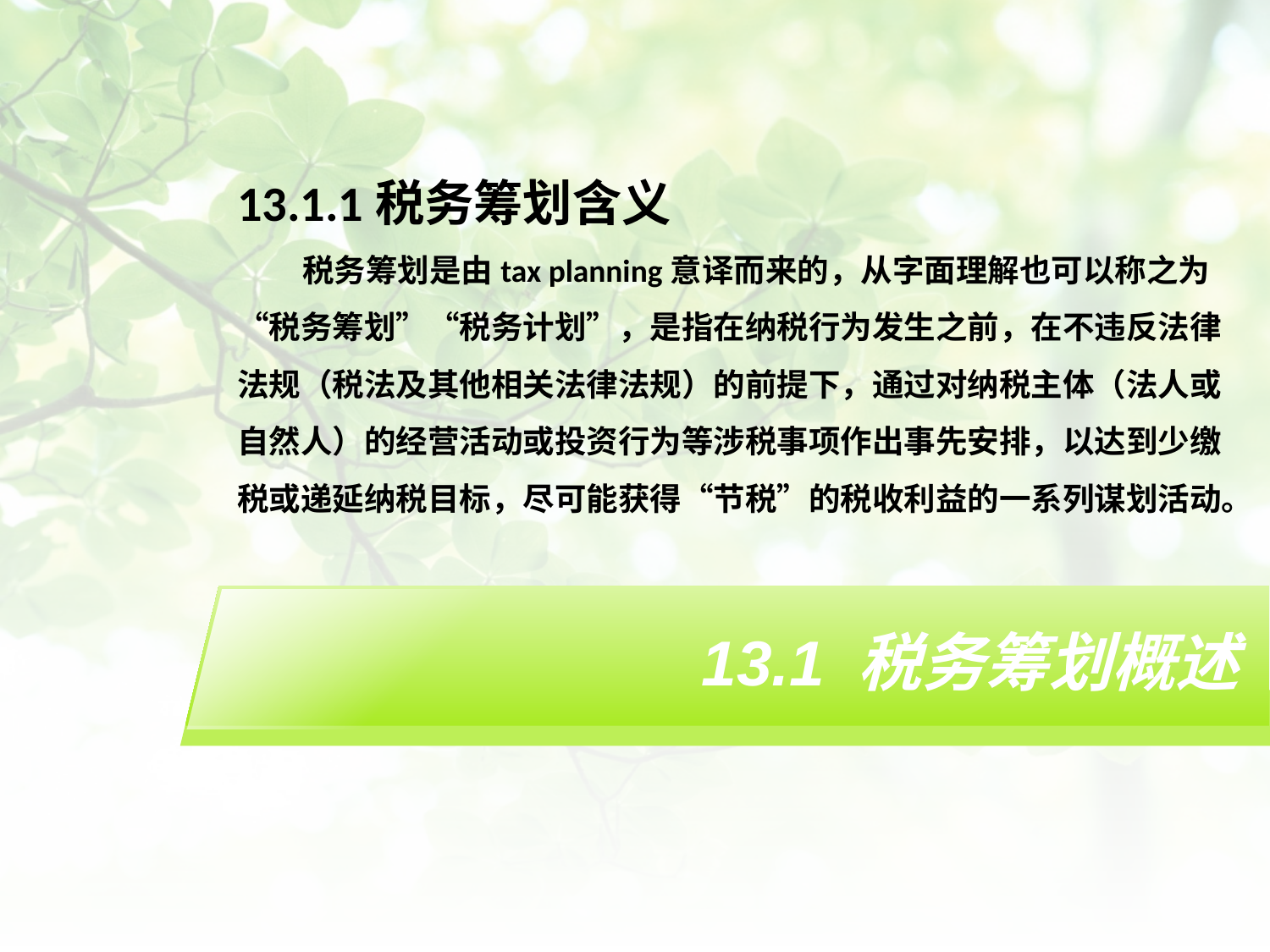

13.1.1税务筹划含义
        税务筹划是由tax planning意译而来的，从字面理解也可以称之为“税务筹划”“税务计划”，是指在纳税行为发生之前，在不违反法律法规（税法及其他相关法律法规）的前提下，通过对纳税主体（法人或自然人）的经营活动或投资行为等涉税事项作出事先安排，以达到少缴税或递延纳税目标，尽可能获得“节税”的税收利益的一系列谋划活动。

# 13.1 税务筹划概述